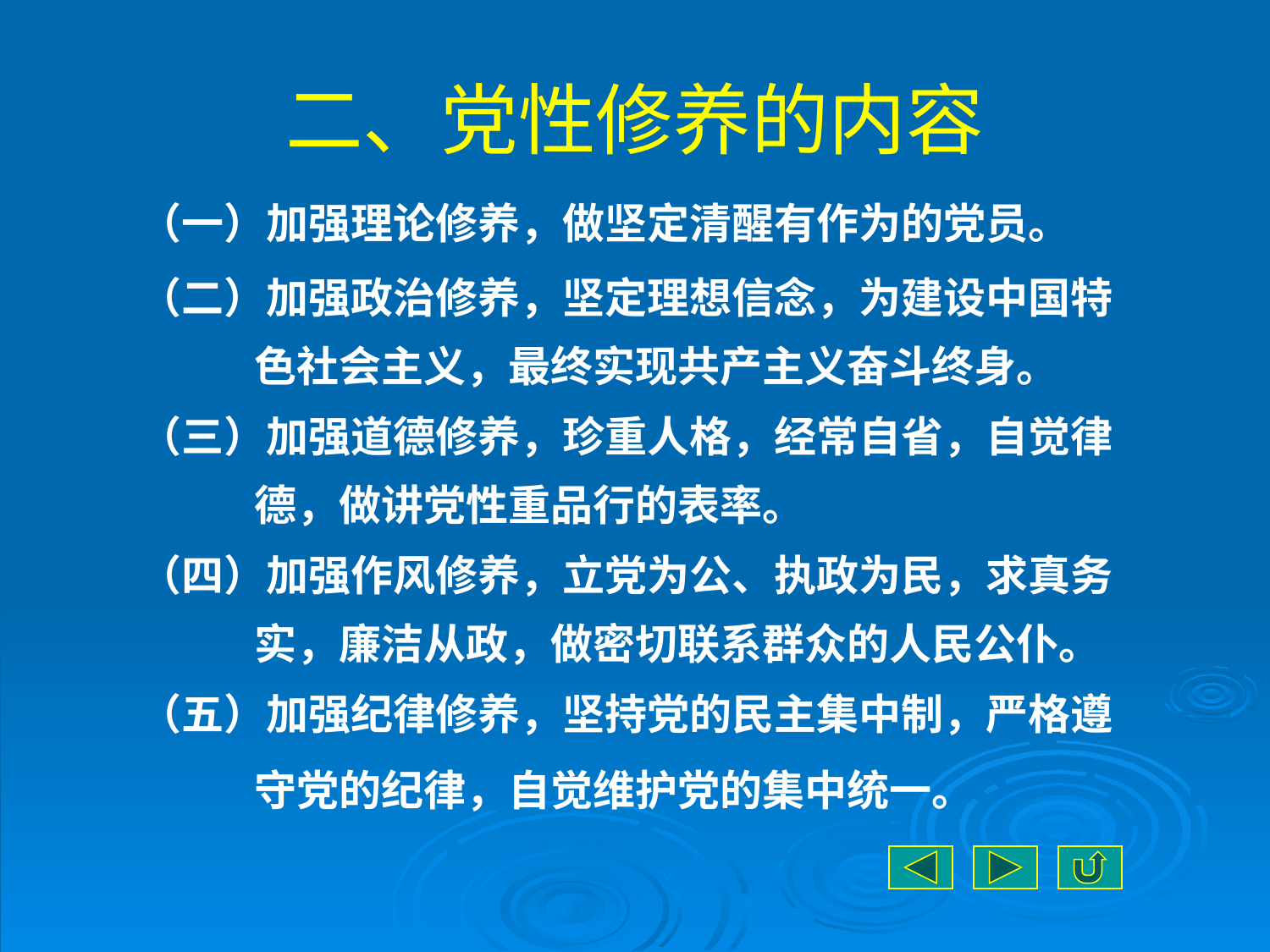

# 二、党性修养的内容
（一）加强理论修养，做坚定清醒有作为的党员。
（二）加强政治修养，坚定理想信念，为建设中国特
           色社会主义，最终实现共产主义奋斗终身。
（三）加强道德修养，珍重人格，经常自省，自觉律
           德，做讲党性重品行的表率。
（四）加强作风修养，立党为公、执政为民，求真务
           实，廉洁从政，做密切联系群众的人民公仆。
（五）加强纪律修养，坚持党的民主集中制，严格遵
           守党的纪律，自觉维护党的集中统一。